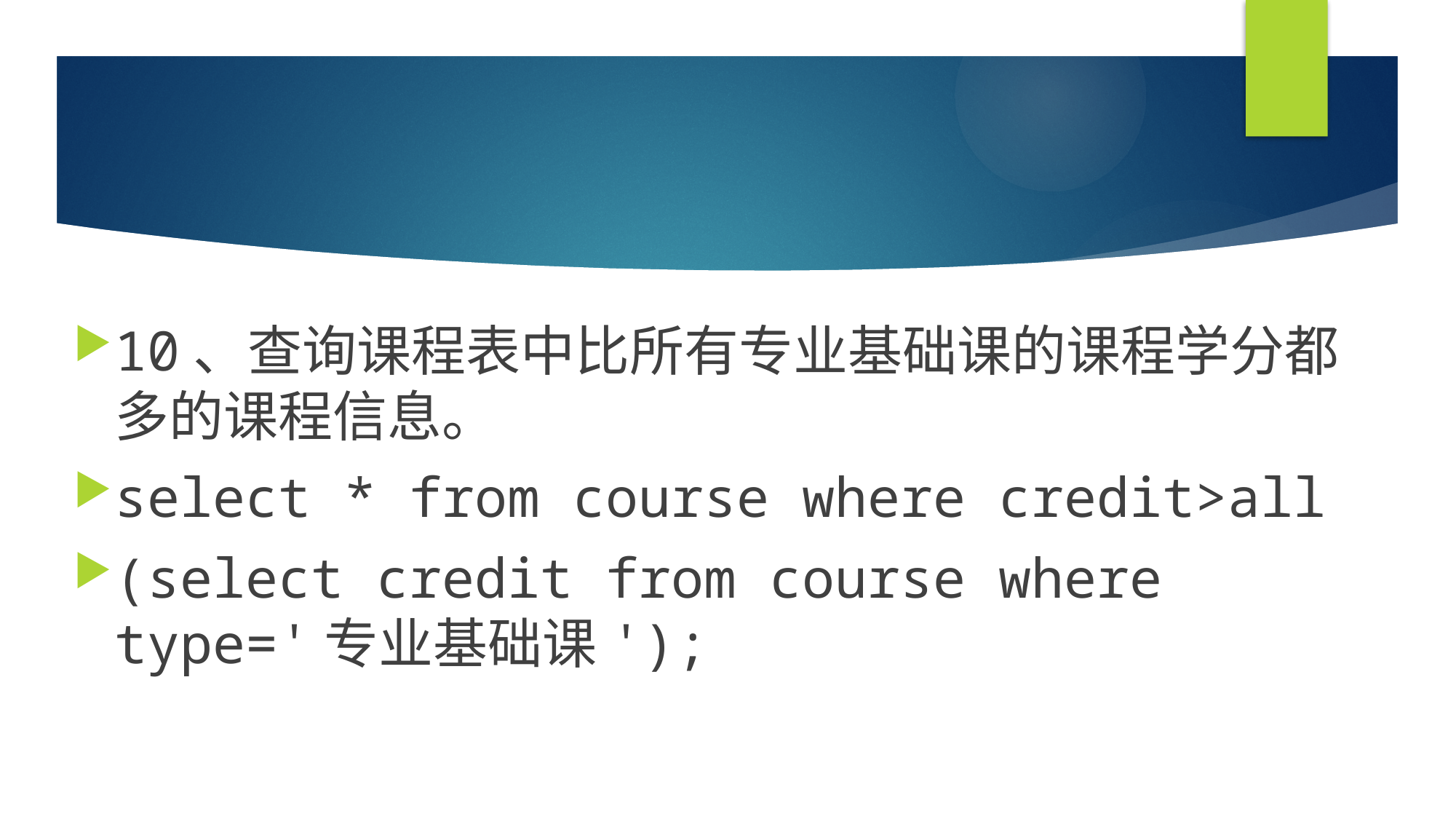

#
10、查询课程表中比所有专业基础课的课程学分都多的课程信息。
select * from course where credit>all
(select credit from course where type='专业基础课');